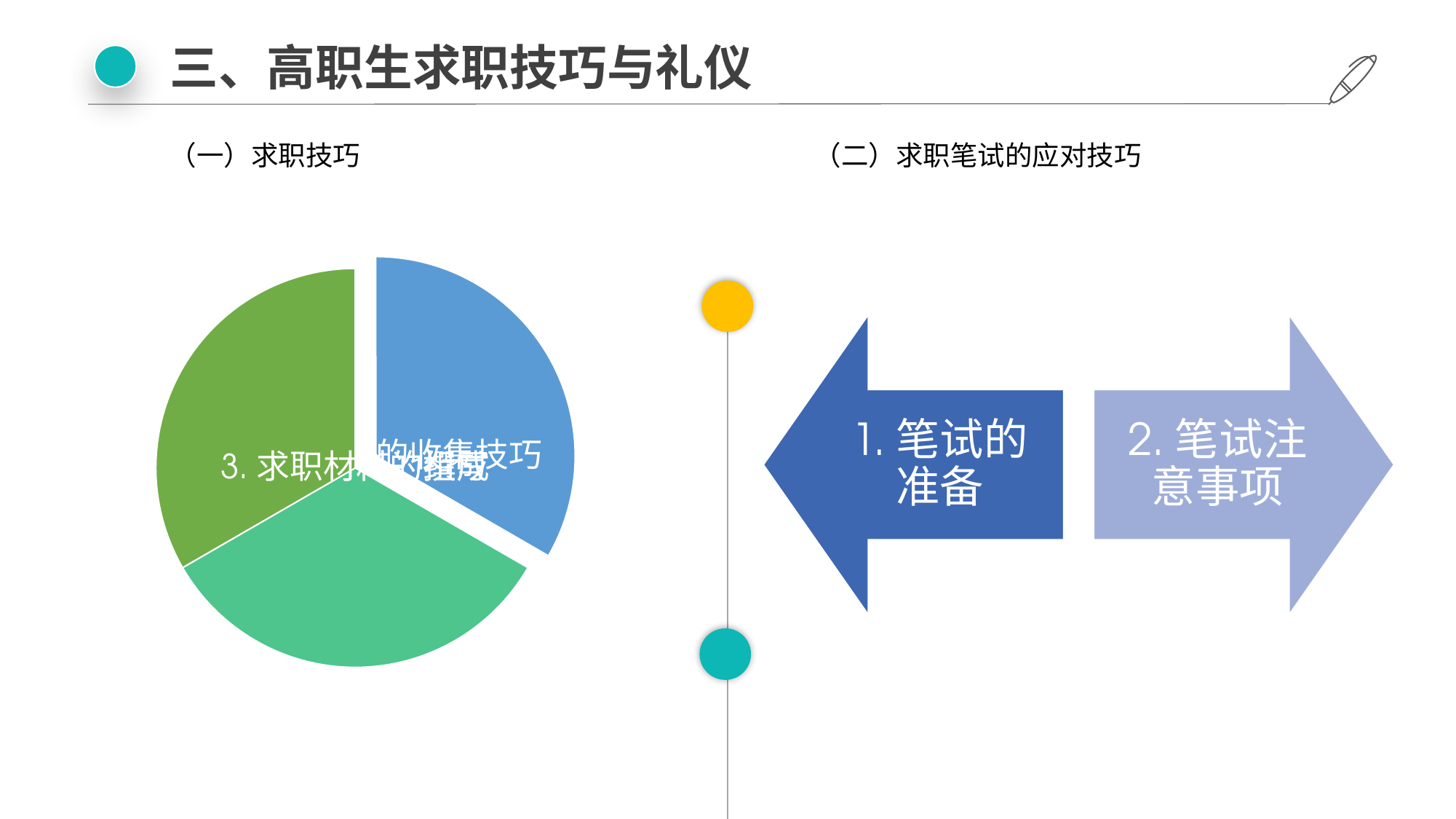

三、高职生求职技巧与礼仪

（一）求职技巧
（二）求职笔试的应对技巧
1.就业信息的收集技巧
2.求职材料的组成
3.求职材料的撰写
1.笔试的准备
2.笔试注意事项